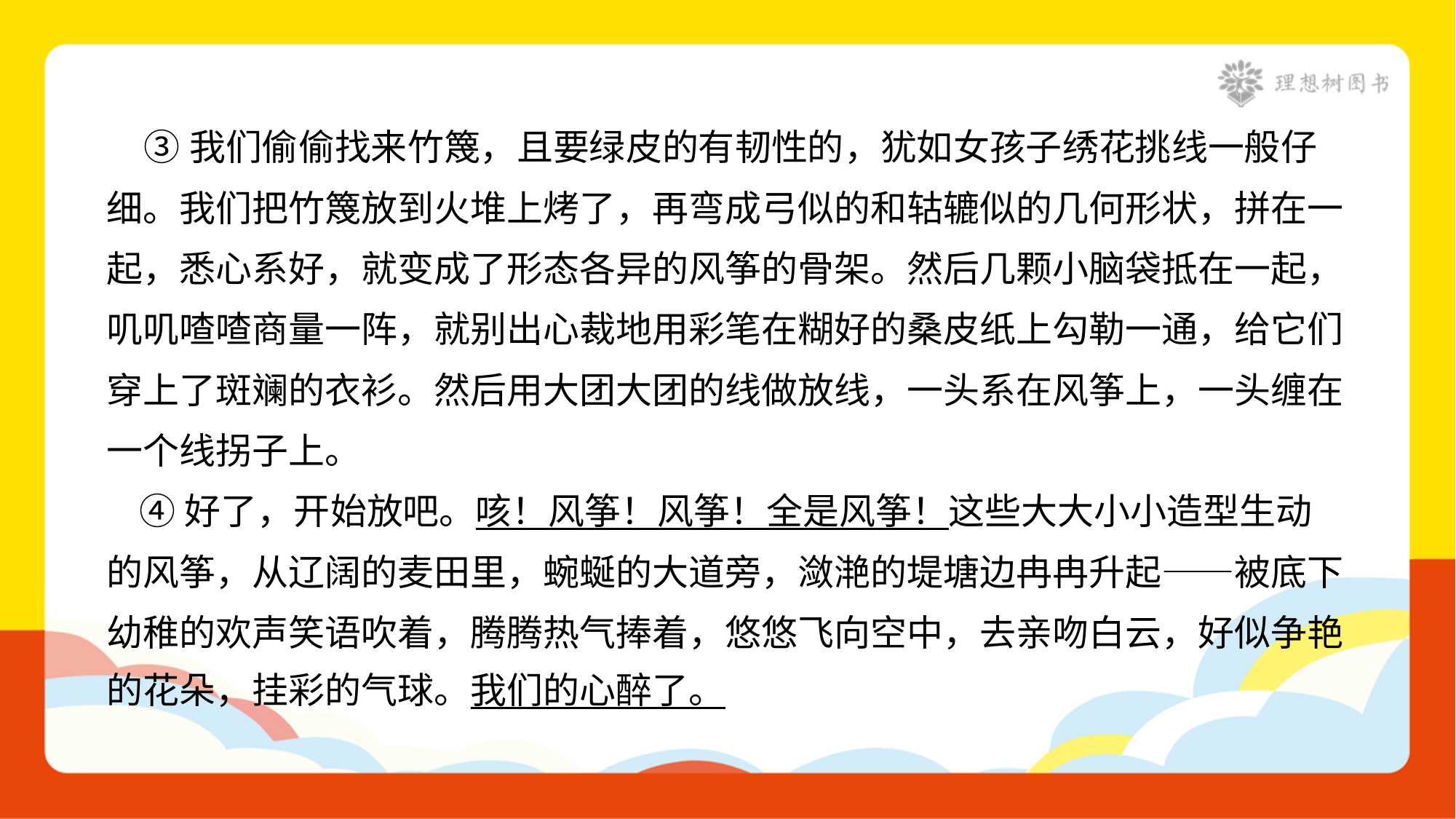

③我们偷偷找来竹篾，且要绿皮的有韧性的，犹如女孩子绣花挑线一般仔
细。我们把竹篾放到火堆上烤了，再弯成弓似的和轱辘似的几何形状，拼在一
起，悉心系好，就变成了形态各异的风筝的骨架。然后几颗小脑袋抵在一起，
叽叽喳喳商量一阵，就别出心裁地用彩笔在糊好的桑皮纸上勾勒一通，给它们
穿上了斑斓的衣衫。然后用大团大团的线做放线，一头系在风筝上，一头缠在
一个线拐子上。
    ④好了，开始放吧。咳！风筝！风筝！全是风筝！这些大大小小造型生动
的风筝，从辽阔的麦田里，蜿蜒的大道旁，潋滟的堤塘边冉冉升起——被底下
幼稚的欢声笑语吹着，腾腾热气捧着，悠悠飞向空中，去亲吻白云，好似争艳
的花朵，挂彩的气球。我们的心醉了。